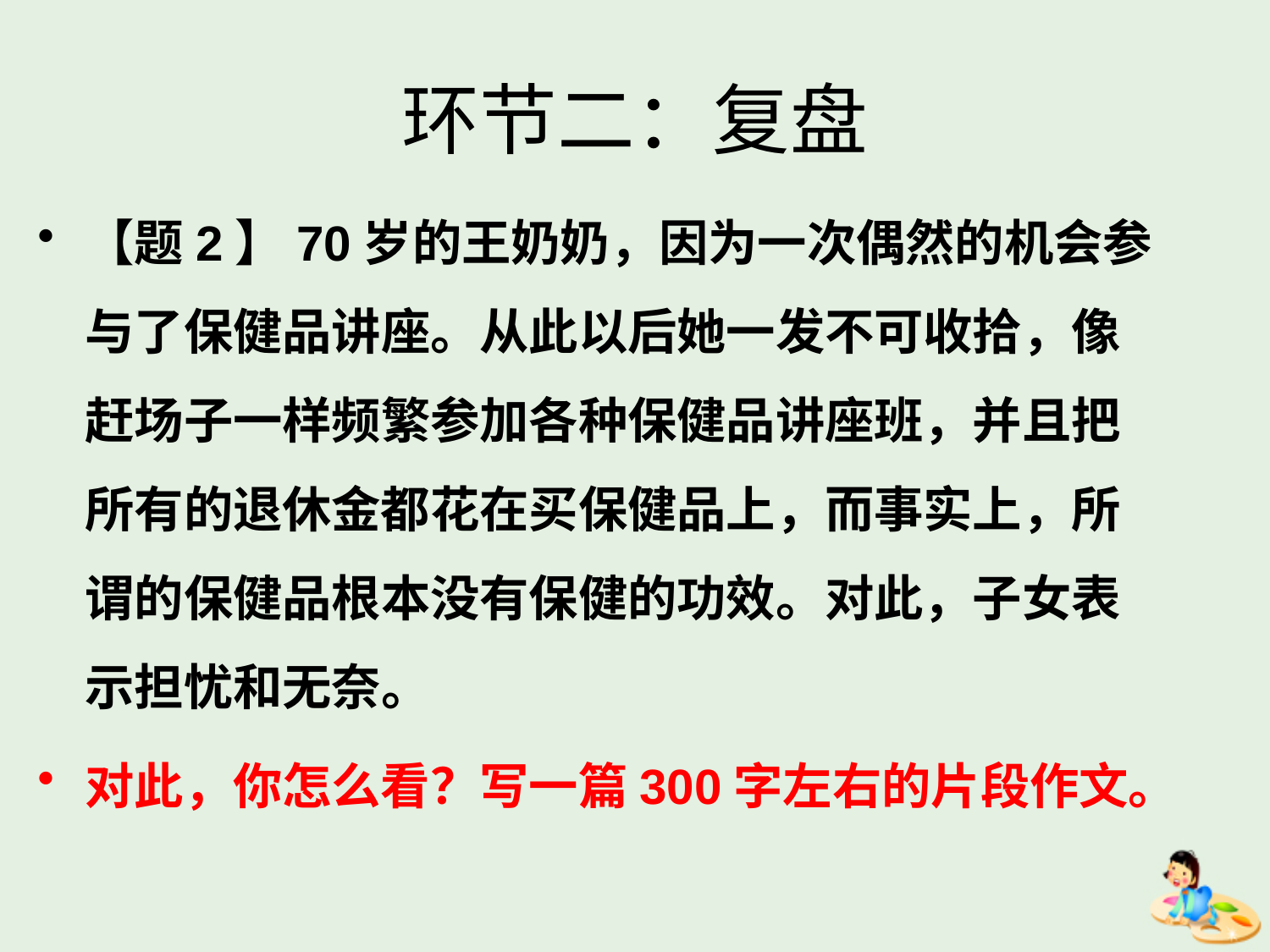

# 环节二：复盘
【题2】70岁的王奶奶，因为一次偶然的机会参与了保健品讲座。从此以后她一发不可收拾，像赶场子一样频繁参加各种保健品讲座班，并且把所有的退休金都花在买保健品上，而事实上，所谓的保健品根本没有保健的功效。对此，子女表示担忧和无奈。
对此，你怎么看？写一篇300字左右的片段作文。